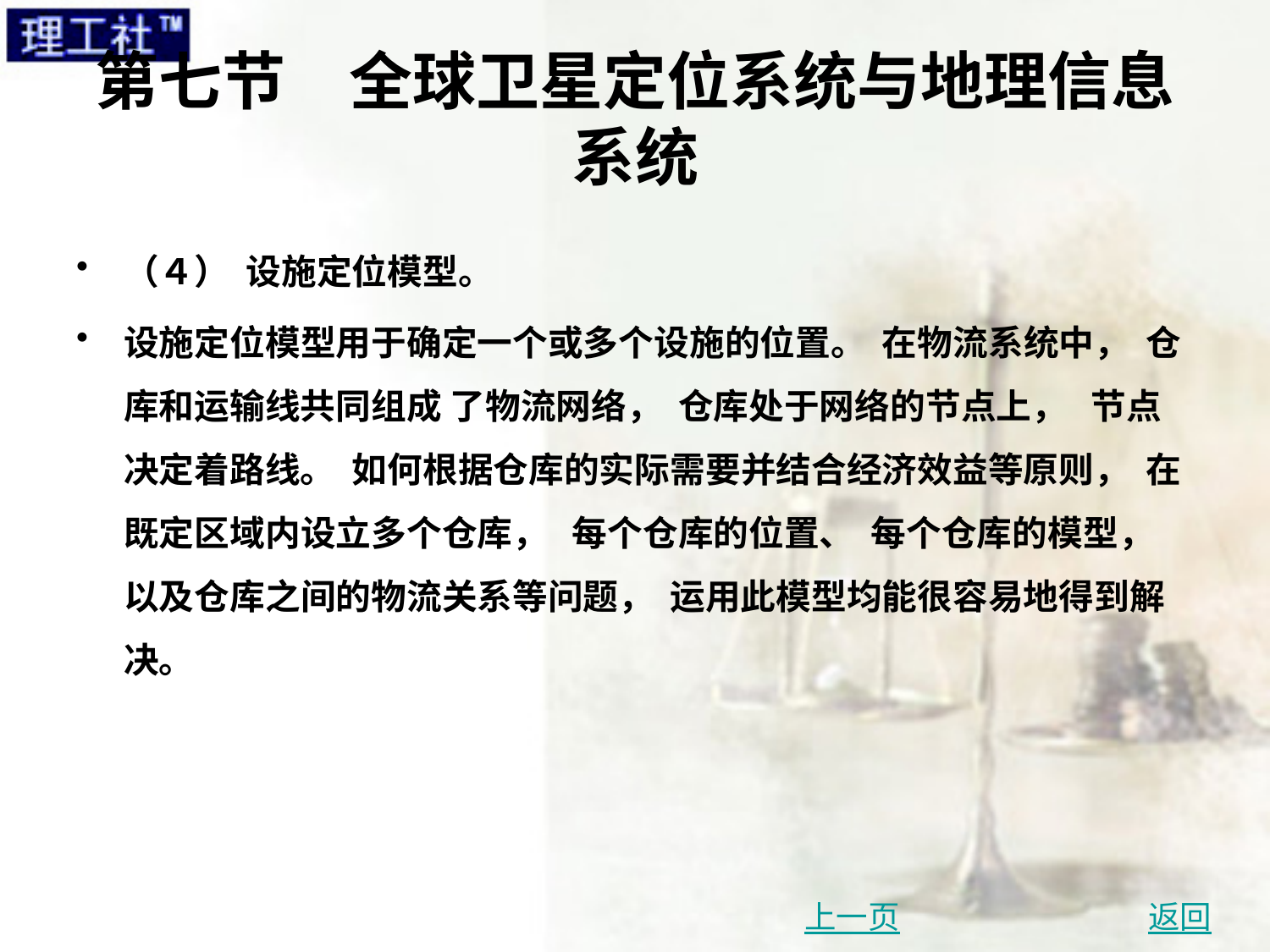

# 第七节　全球卫星定位系统与地理信息系统
（４）  设施定位模型。
设施定位模型用于确定一个或多个设施的位置。  在物流系统中，  仓库和运输线共同组成 了物流网络，  仓库处于网络的节点上，   节点决定着路线。  如何根据仓库的实际需要并结合经济效益等原则，  在既定区域内设立多个仓库，   每个仓库的位置、  每个仓库的模型，  以及仓库之间的物流关系等问题，  运用此模型均能很容易地得到解决。

上一页
返回